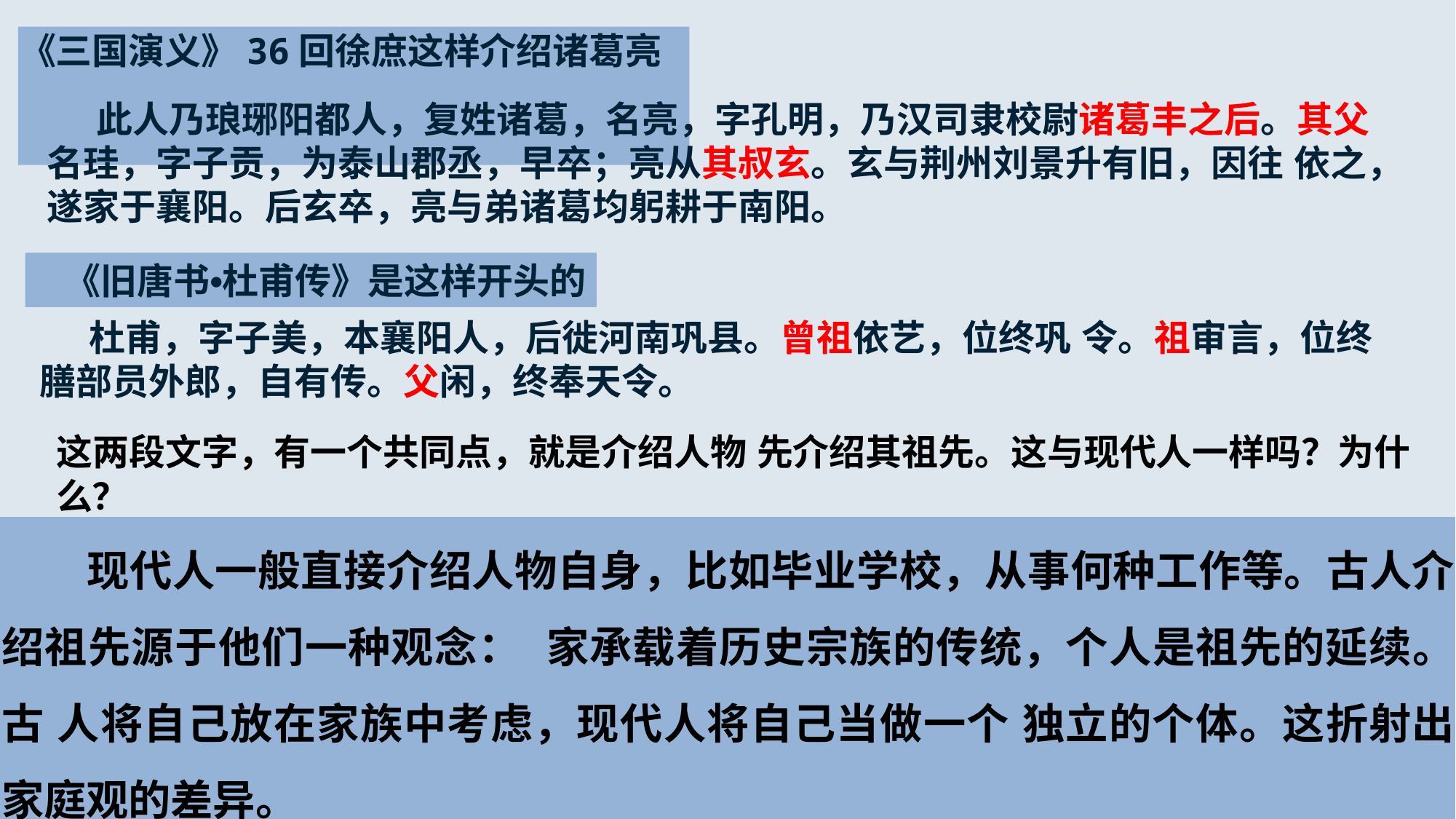

# 《三国演义》36回徐庶这样介绍诸葛亮
    此人乃琅琊阳都人，复姓诸葛，名亮，字孔明，乃汉司隶校尉诸葛丰之后。其父名珪，字子贡，为泰山郡丞，早卒；亮从其叔玄。玄与荆州刘景升有旧，因往 依之，遂家于襄阳。后玄卒，亮与弟诸葛均躬耕于南阳。

《旧唐书•杜甫传》是这样开头的
    杜甫，字子美，本襄阳人，后徙河南巩县。曾祖依艺，位终巩 令。祖审言，位终膳部员外郎，自有传。父闲，终奉天令。
这两段文字，有一个共同点，就是介绍人物 先介绍其祖先。这与现代人一样吗？为什么？
        现代人一般直接介绍人物自身，比如毕业学校，从事何种工作等。古人介绍祖先源于他们一种观念：  家承载着历史宗族的传统，个人是祖先的延续。古 人将自己放在家族中考虑，现代人将自己当做一个 独立的个体。这折射出家庭观的差异。